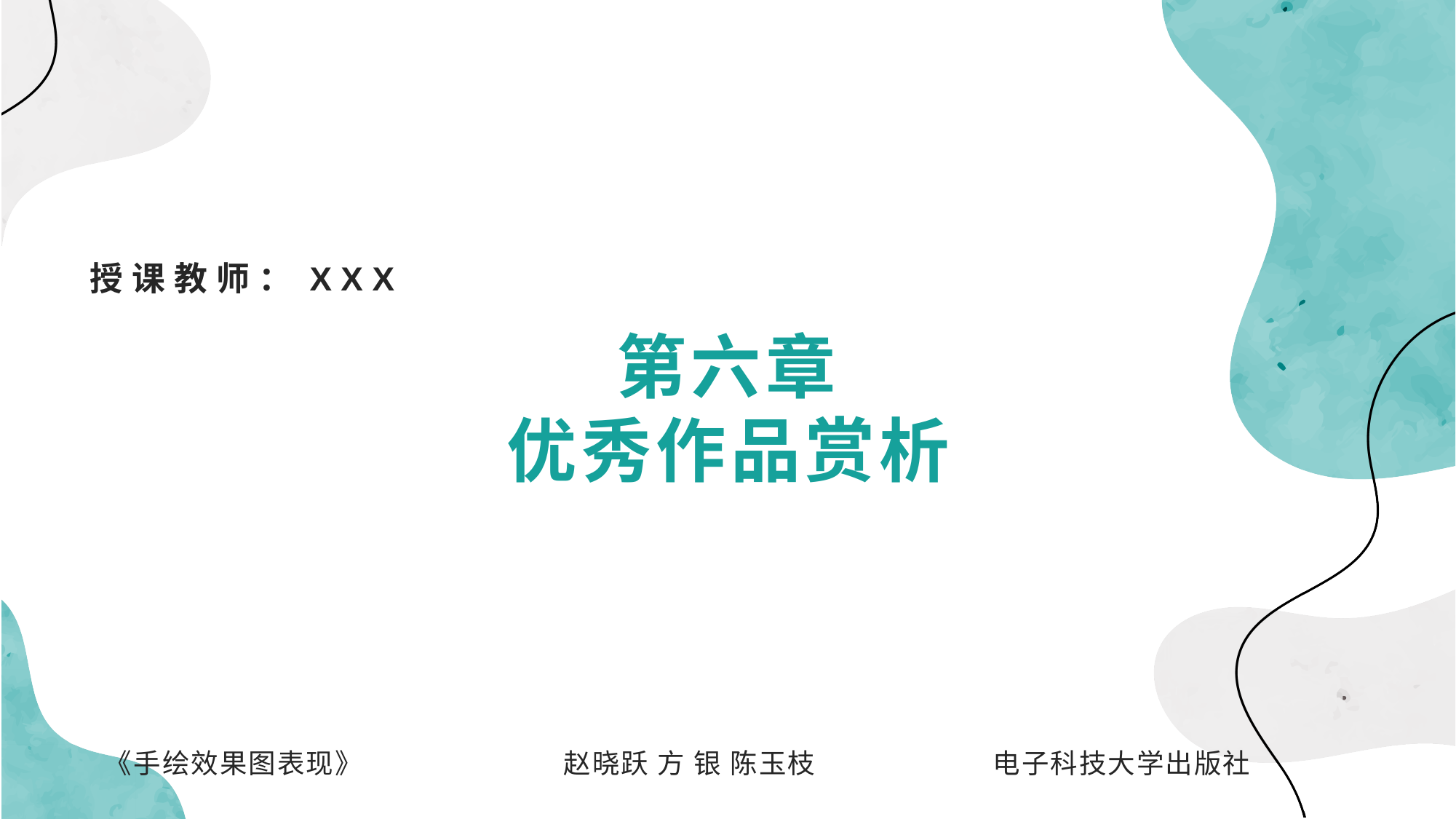

授课教师：XXX
第六章
优秀作品赏析
《手绘效果图表现》                          赵晓跃 方 银 陈玉枝                       电子科技大学出版社